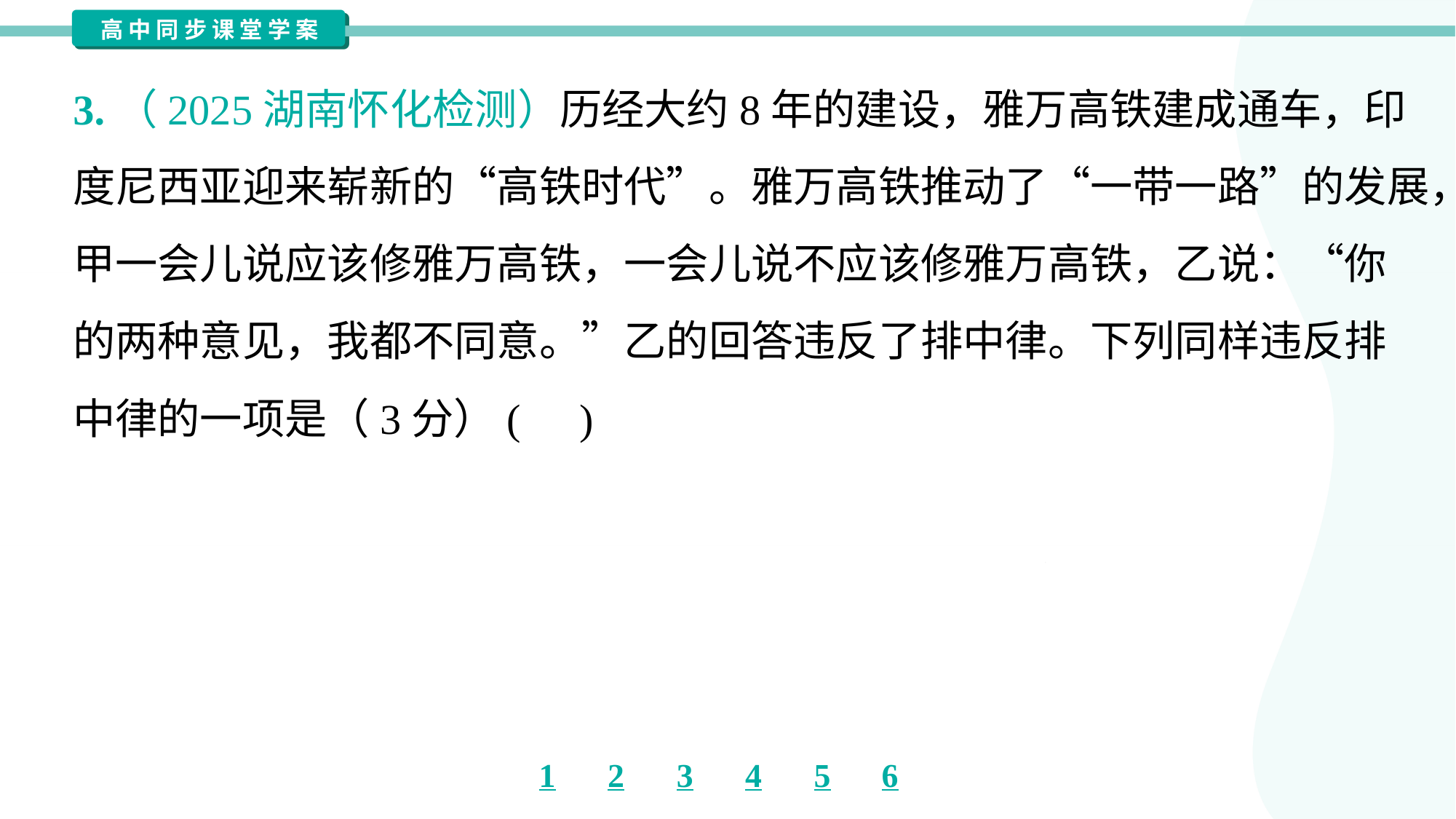

3.（2025湖南怀化检测）历经大约8年的建设，雅万高铁建成通车，印
度尼西亚迎来崭新的“高铁时代”。雅万高铁推动了“一带一路”的发展，
甲一会儿说应该修雅万高铁，一会儿说不应该修雅万高铁，乙说：“你
的两种意见，我都不同意。”乙的回答违反了排中律。下列同样违反排
中律的一项是（3分）(     )